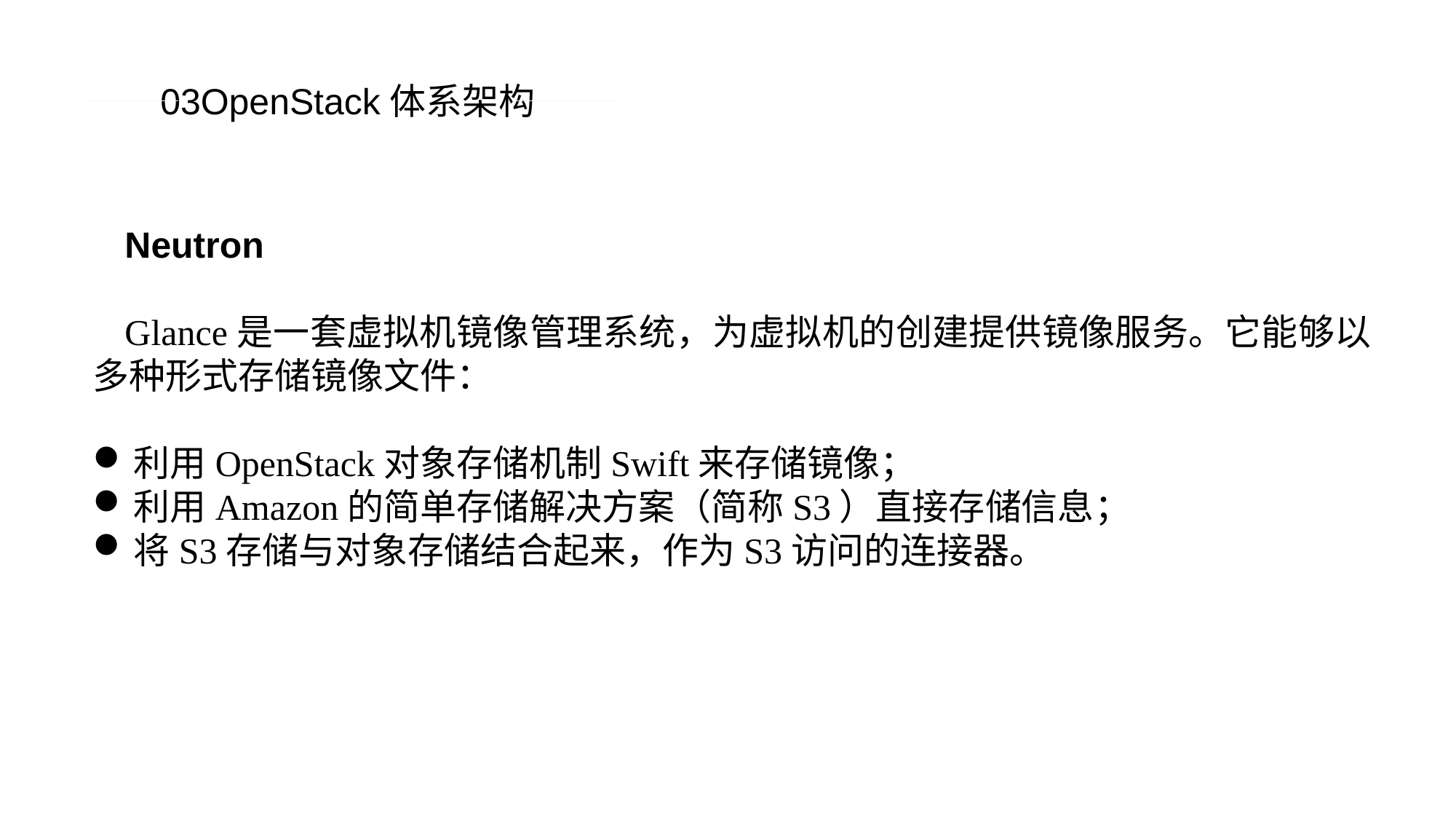

03OpenStack体系架构
Neutron

Glance是一套虚拟机镜像管理系统，为虚拟机的创建提供镜像服务。它能够以多种形式存储镜像文件：

利用OpenStack对象存储机制Swift来存储镜像；
利用Amazon的简单存储解决方案（简称S3）直接存储信息；
将S3存储与对象存储结合起来，作为S3访问的连接器。

PPT模板 http://www.1ppt.com/moban/